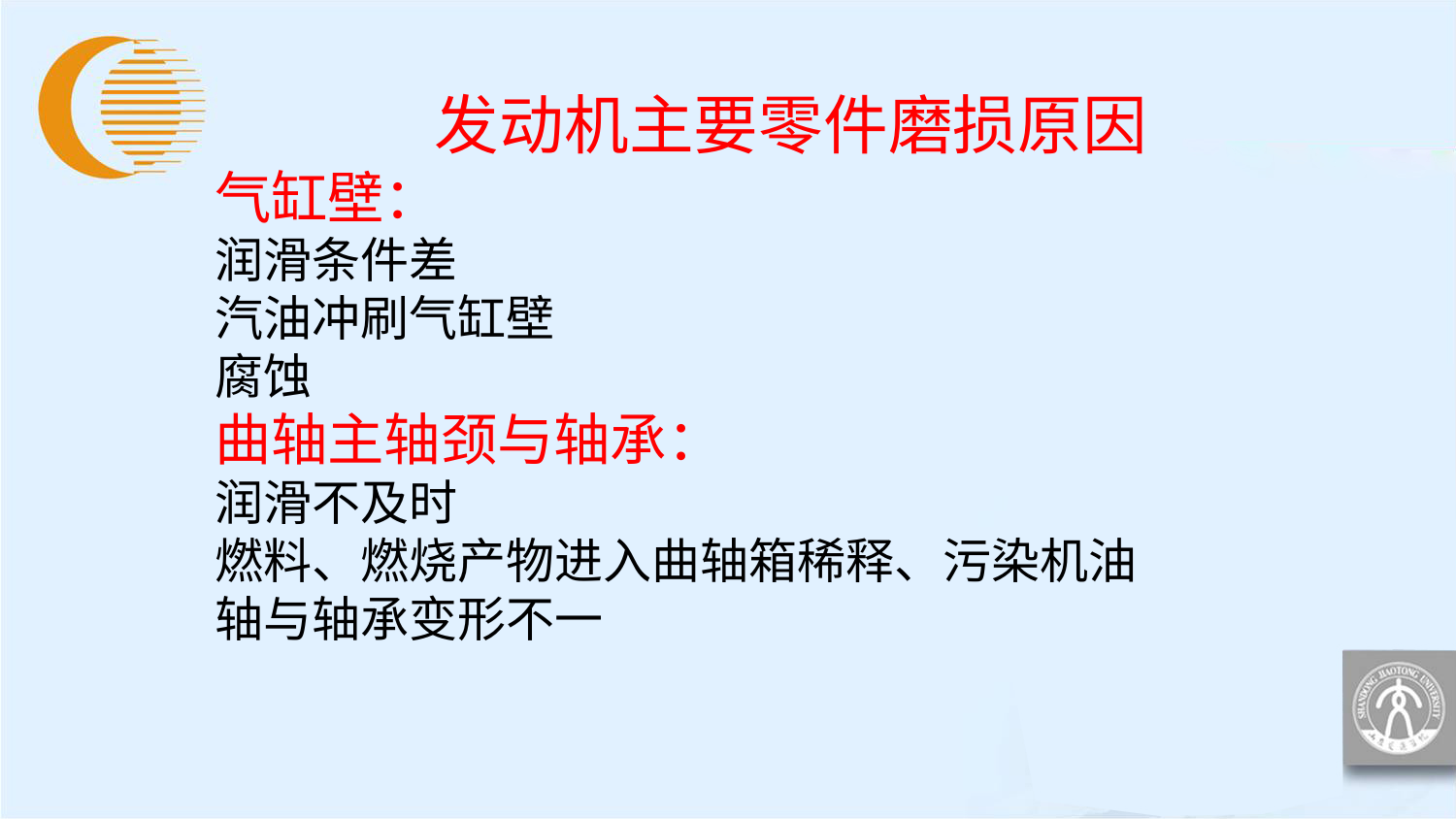

发动机主要零件磨损原因
气缸壁：
润滑条件差
汽油冲刷气缸壁
腐蚀
曲轴主轴颈与轴承：
润滑不及时
燃料、燃烧产物进入曲轴箱稀释、污染机油
轴与轴承变形不一